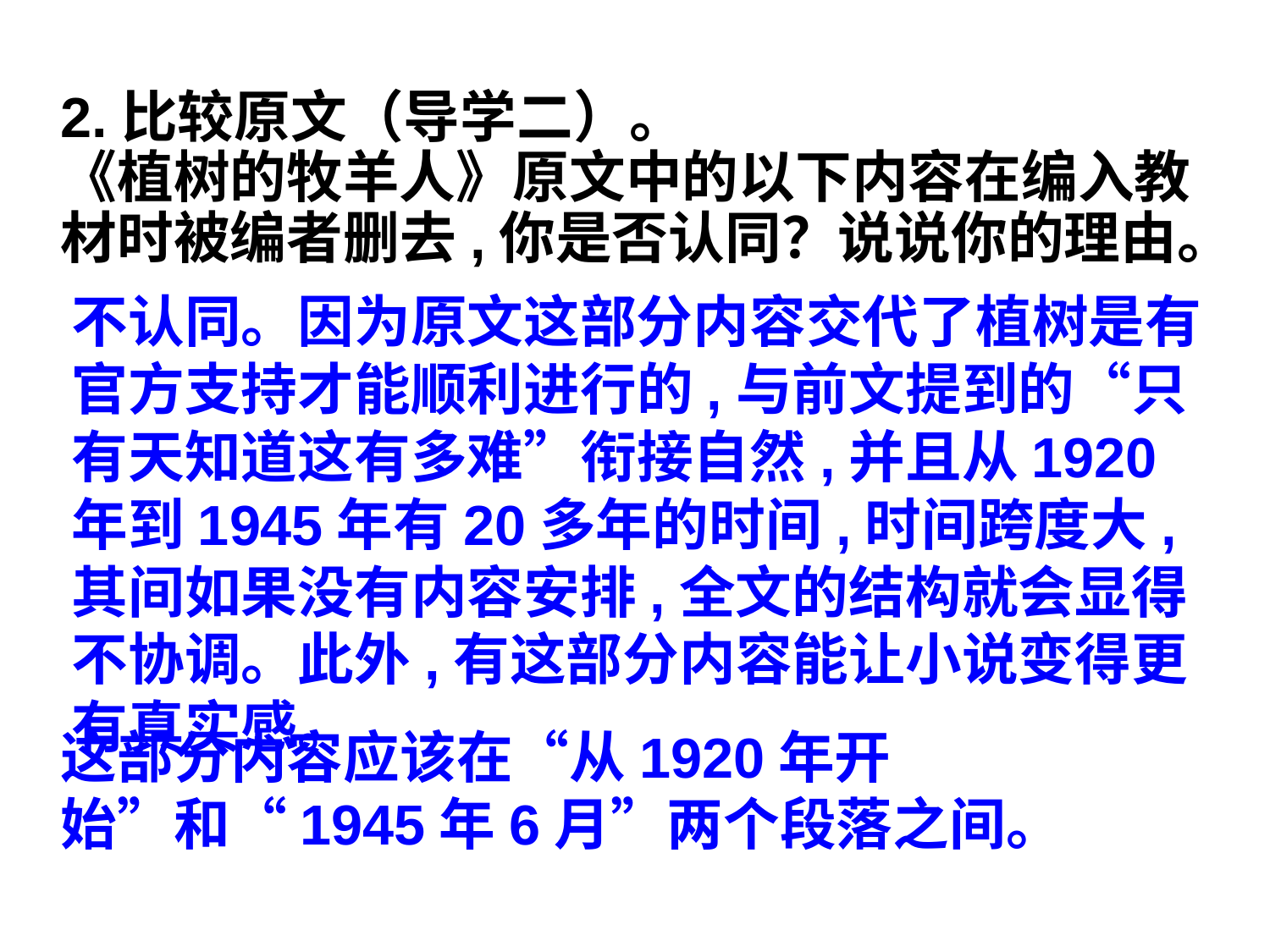

2.比较原文（导学二）。
《植树的牧羊人》原文中的以下内容在编入教材时被编者删去,你是否认同？说说你的理由。
不认同。因为原文这部分内容交代了植树是有官方支持才能顺利进行的,与前文提到的“只有天知道这有多难”衔接自然,并且从1920年到1945年有20多年的时间,时间跨度大,其间如果没有内容安排,全文的结构就会显得不协调。此外,有这部分内容能让小说变得更有真实感。
这部分内容应该在“从1920年开始”和“1945年6月”两个段落之间。